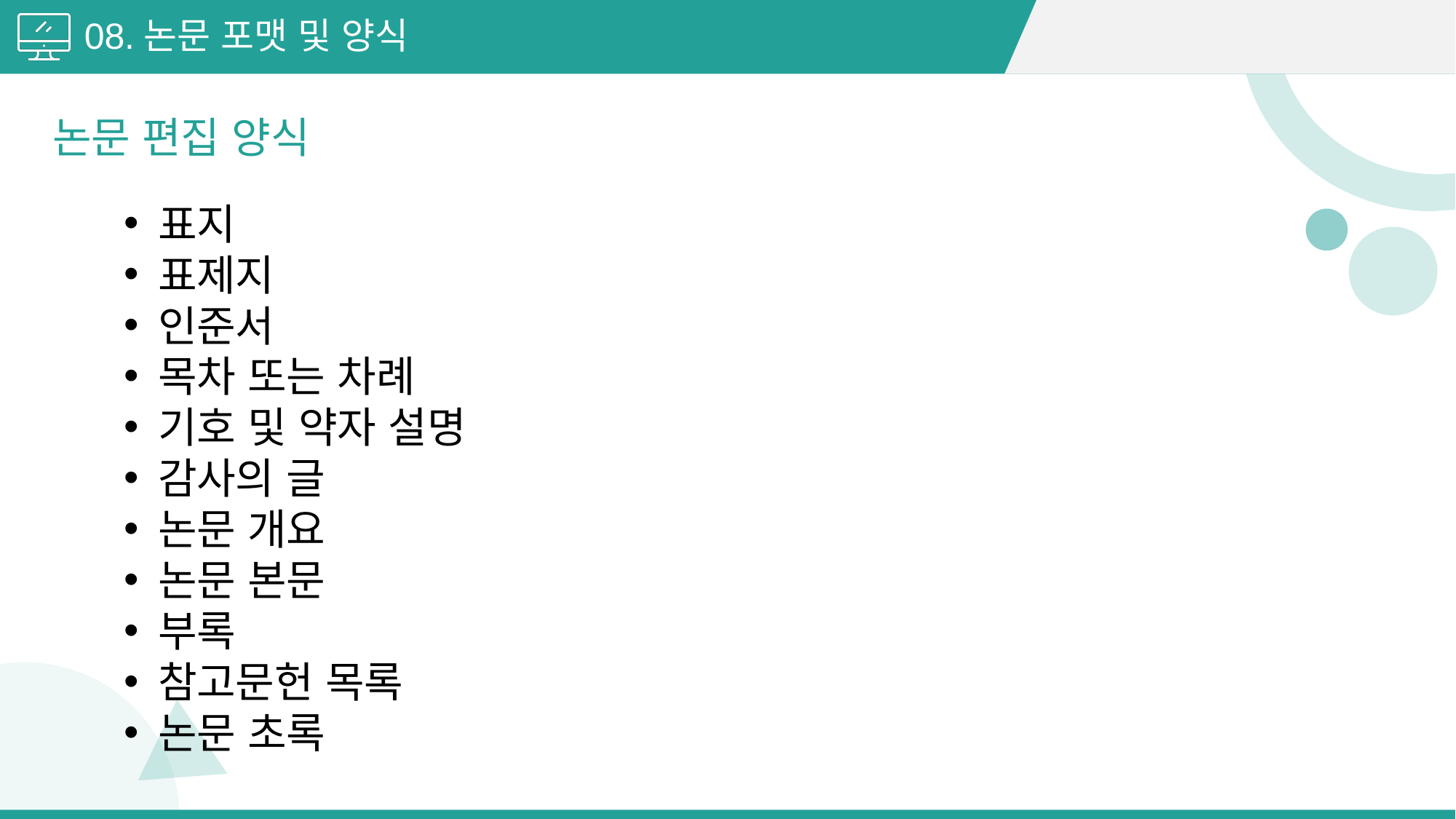

08.논문 포맷 및 양식
논문 편집 양식
표지
표제지
인준서
목차 또는 차례
기호 및 약자 설명
감사의 글
논문 개요
논문 본문
부록
참고문헌 목록
논문 초록